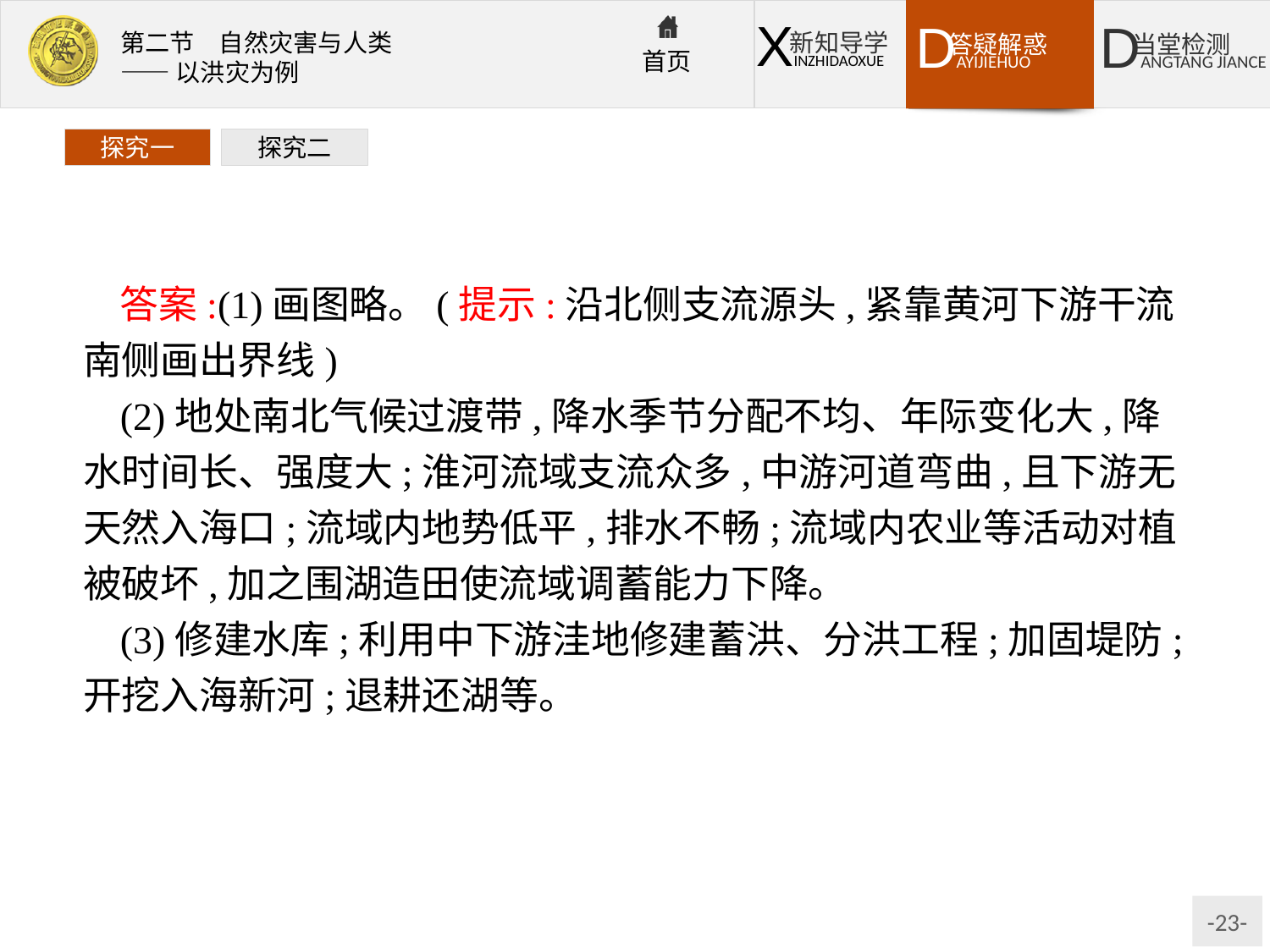

探究一
探究二
答案:(1)画图略。(提示:沿北侧支流源头,紧靠黄河下游干流南侧画出界线)
(2)地处南北气候过渡带,降水季节分配不均、年际变化大,降水时间长、强度大;淮河流域支流众多,中游河道弯曲,且下游无天然入海口;流域内地势低平,排水不畅;流域内农业等活动对植被破坏,加之围湖造田使流域调蓄能力下降。
(3)修建水库;利用中下游洼地修建蓄洪、分洪工程;加固堤防;开挖入海新河;退耕还湖等。